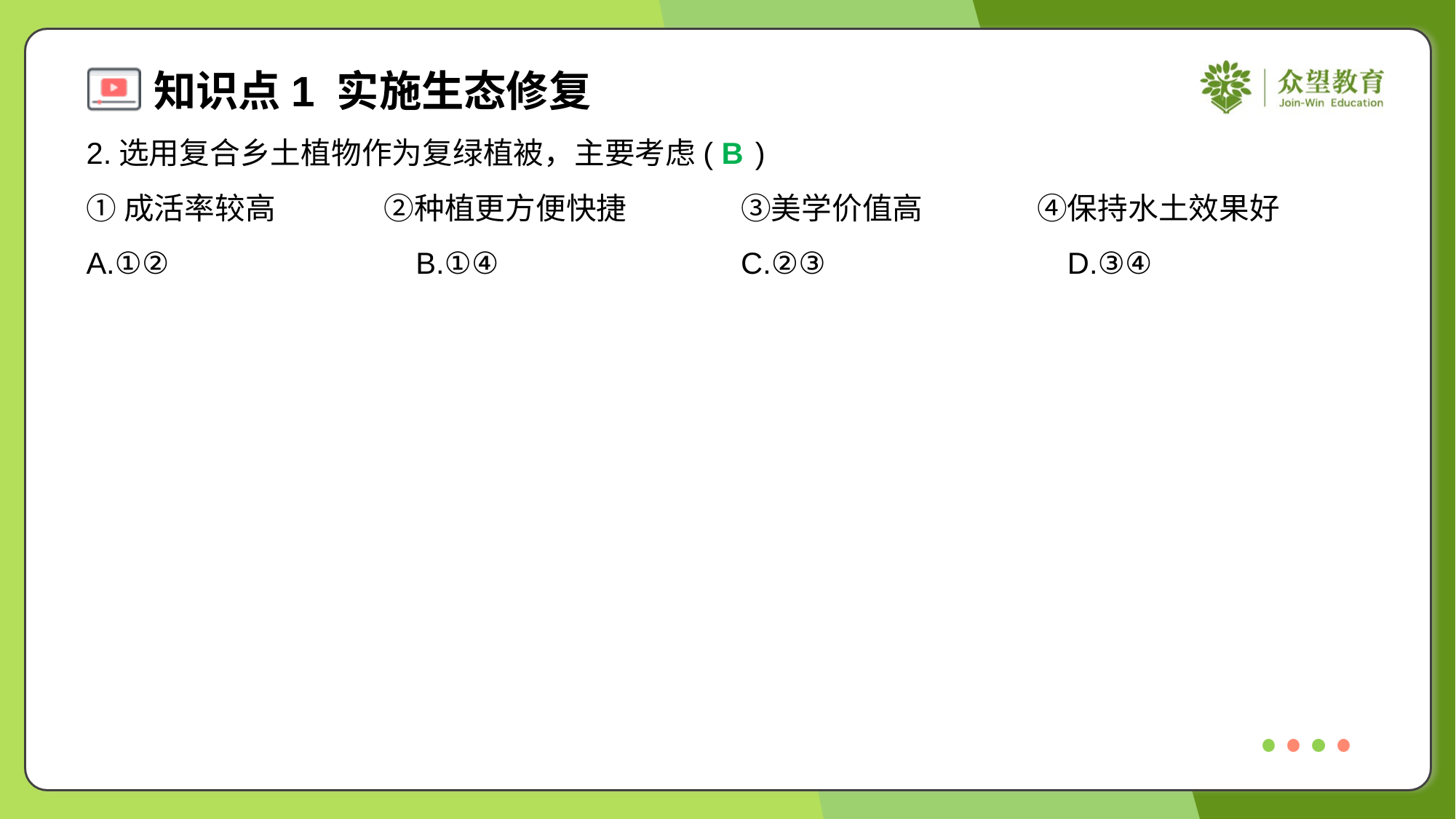

2.选用复合乡土植物作为复绿植被，主要考虑(     )
B
①成活率较高	②种植更方便快捷	③美学价值高	④保持水土效果好
A.①②	B.①④	C.②③	D.③④